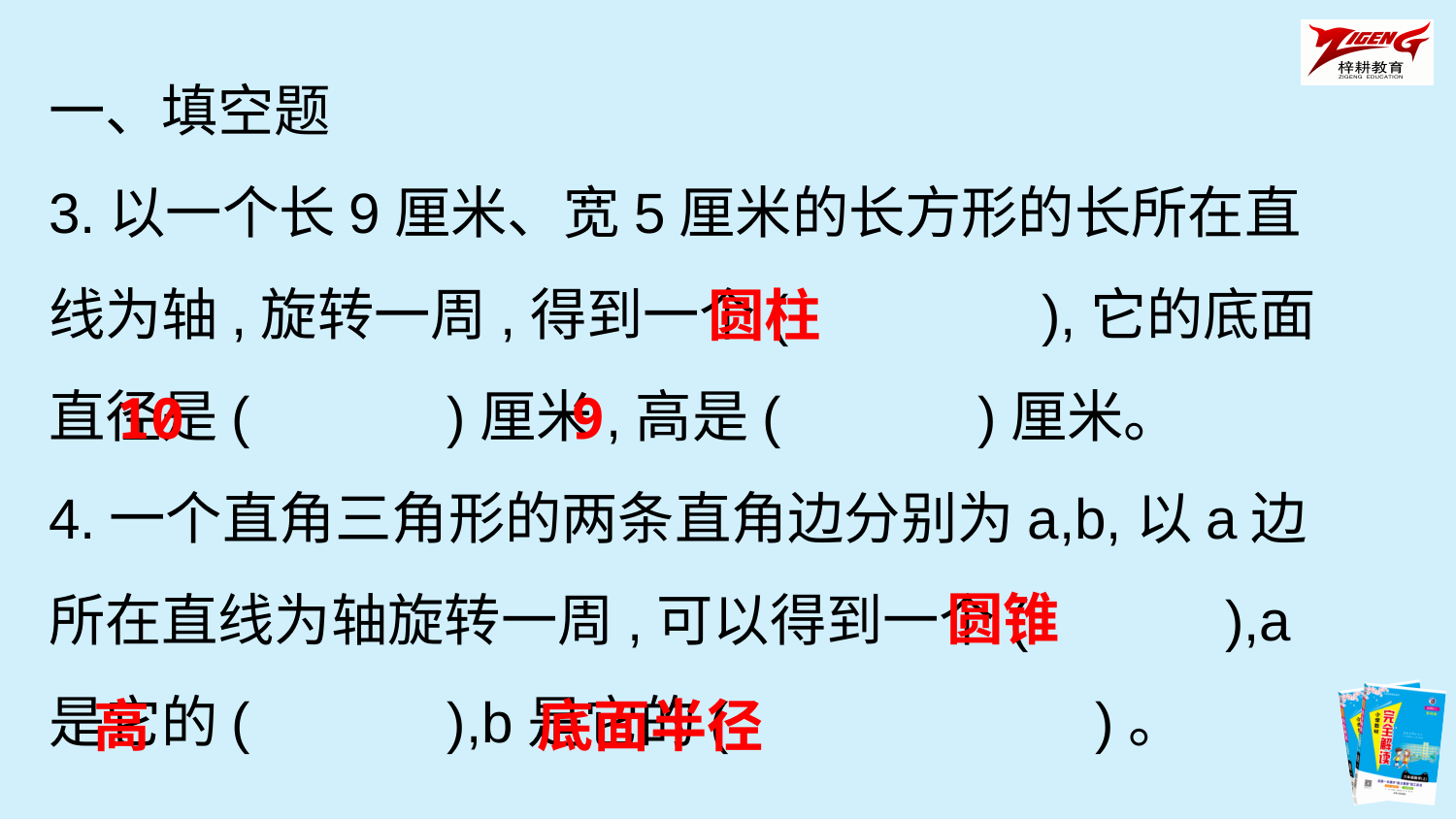

一、填空题
3.以一个长9厘米、宽5厘米的长方形的长所在直线为轴,旋转一周,得到一个(　　　　),它的底面直径是(　　　)厘米,高是(　　　)厘米。
4.一个直角三角形的两条直角边分别为a,b,以a边所在直线为轴旋转一周,可以得到一个(　　　),a是它的(　　　),b是它的(　　　　　　)。
圆柱
10
9
圆锥
高
底面半径